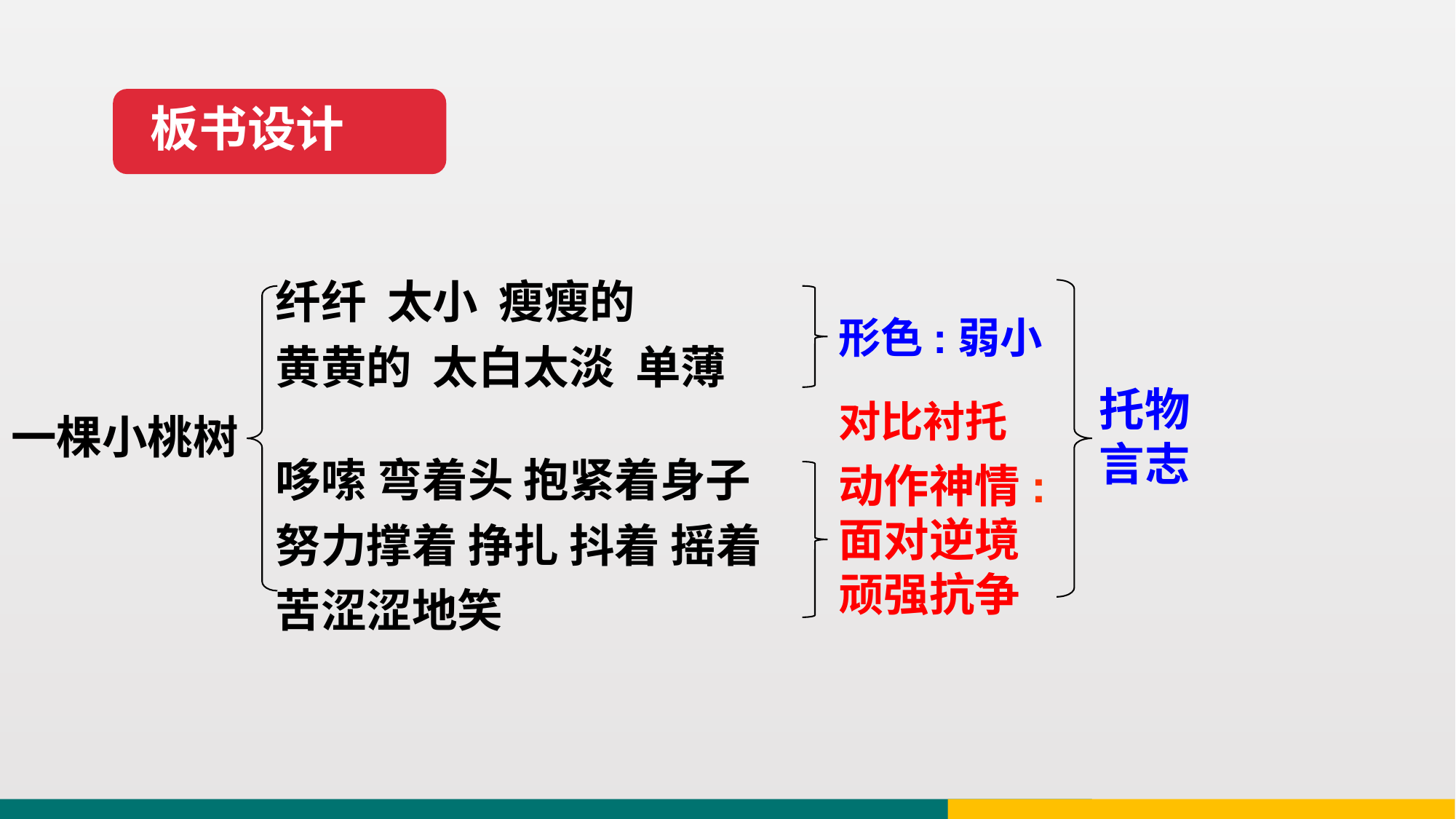

板书设计
纤纤  太小  瘦瘦的
黄黄的  太白太淡  单薄

形色:弱小
托物言志
对比衬托
一棵小桃树
哆嗦 弯着头 抱紧着身子
努力撑着 挣扎 抖着 摇着
苦涩涩地笑
动作神情:面对逆境顽强抗争